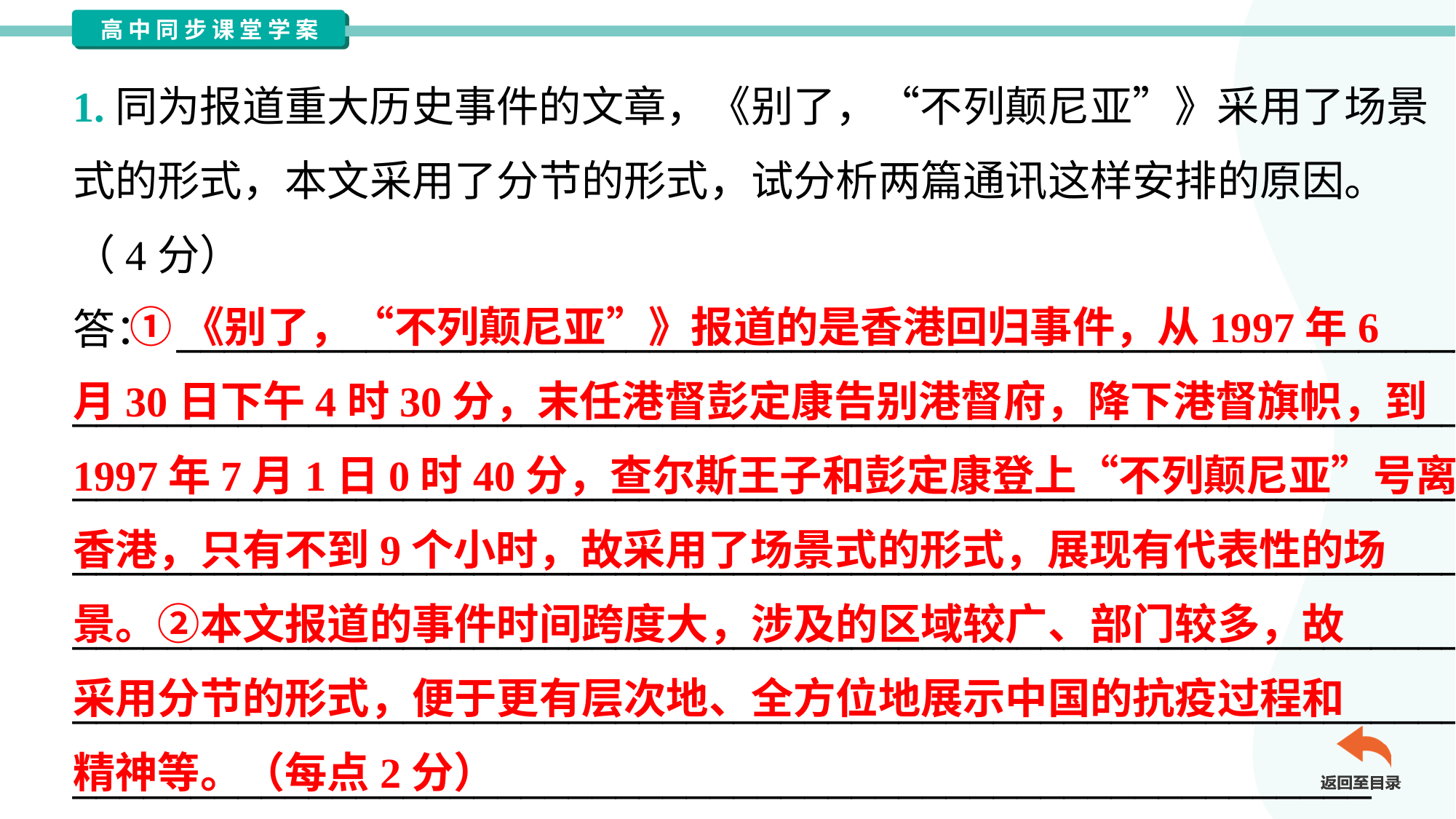

1.同为报道重大历史事件的文章，《别了，“不列颠尼亚”》采用了场景
式的形式，本文采用了分节的形式，试分析两篇通讯这样安排的原因。
（4分）
答： ________________________________________________________
_____________________________________________________________
_____________________________________________________________
_____________________________________________________________
_____________________________________________________________
_____________________________________________________________
_______________________________________________________
      ①《别了，“不列颠尼亚”》报道的是香港回归事件，从1997年6
月30日下午4时30分，末任港督彭定康告别港督府，降下港督旗帜，到
1997年7月1日0时40分，查尔斯王子和彭定康登上“不列颠尼亚”号离开
香港，只有不到9个小时，故采用了场景式的形式，展现有代表性的场
景。②本文报道的事件时间跨度大，涉及的区域较广、部门较多，故
采用分节的形式，便于更有层次地、全方位地展示中国的抗疫过程和
精神等。（每点2分）